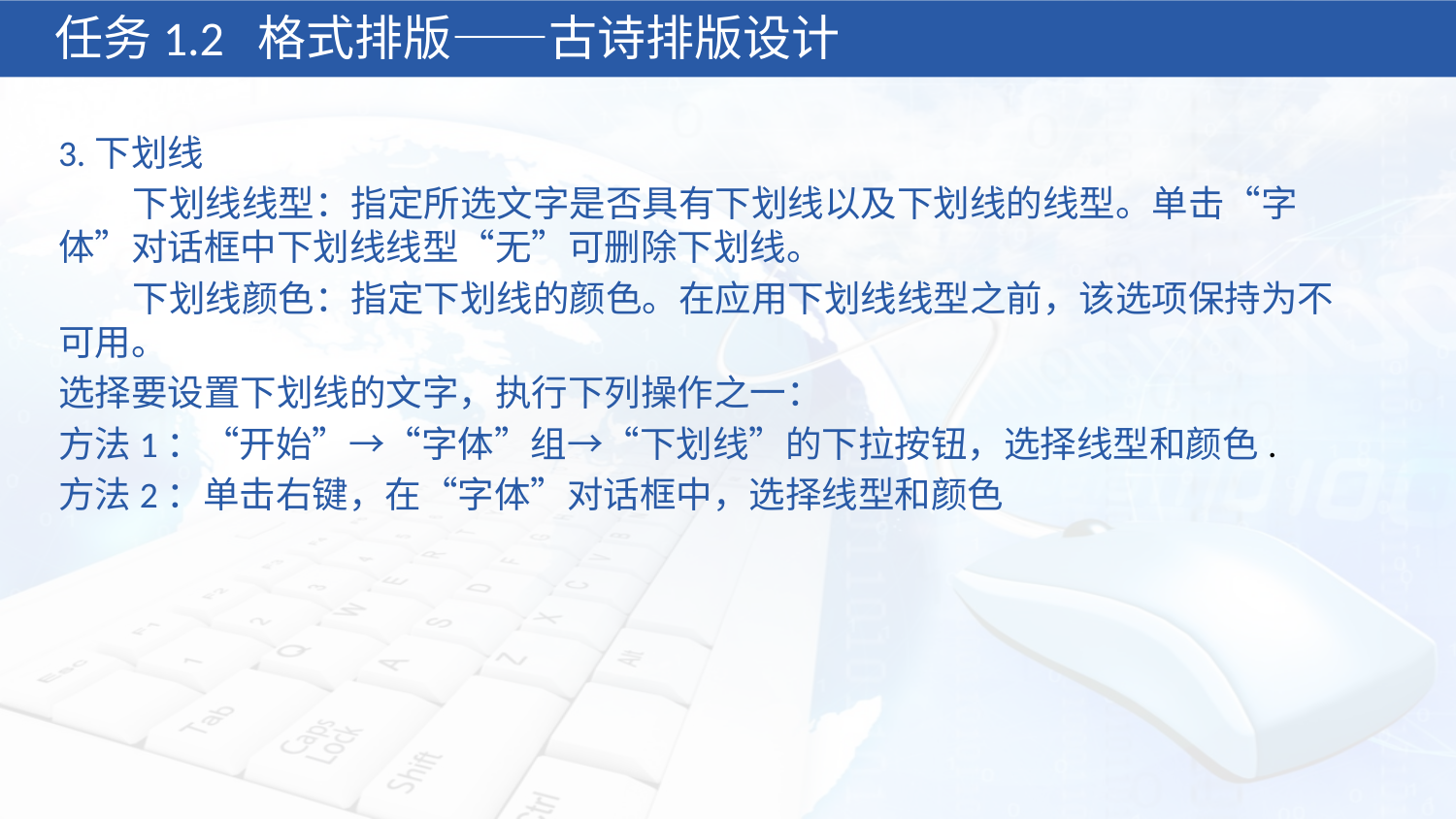

任务1.2  格式排版——古诗排版设计
3.下划线
        下划线线型：指定所选文字是否具有下划线以及下划线的线型。单击“字体”对话框中下划线线型“无”可删除下划线。
        下划线颜色：指定下划线的颜色。在应用下划线线型之前，该选项保持为不可用。
选择要设置下划线的文字，执行下列操作之一：
方法1：“开始”→“字体”组→“下划线”的下拉按钮，选择线型和颜色.
方法2：单击右键，在“字体”对话框中，选择线型和颜色